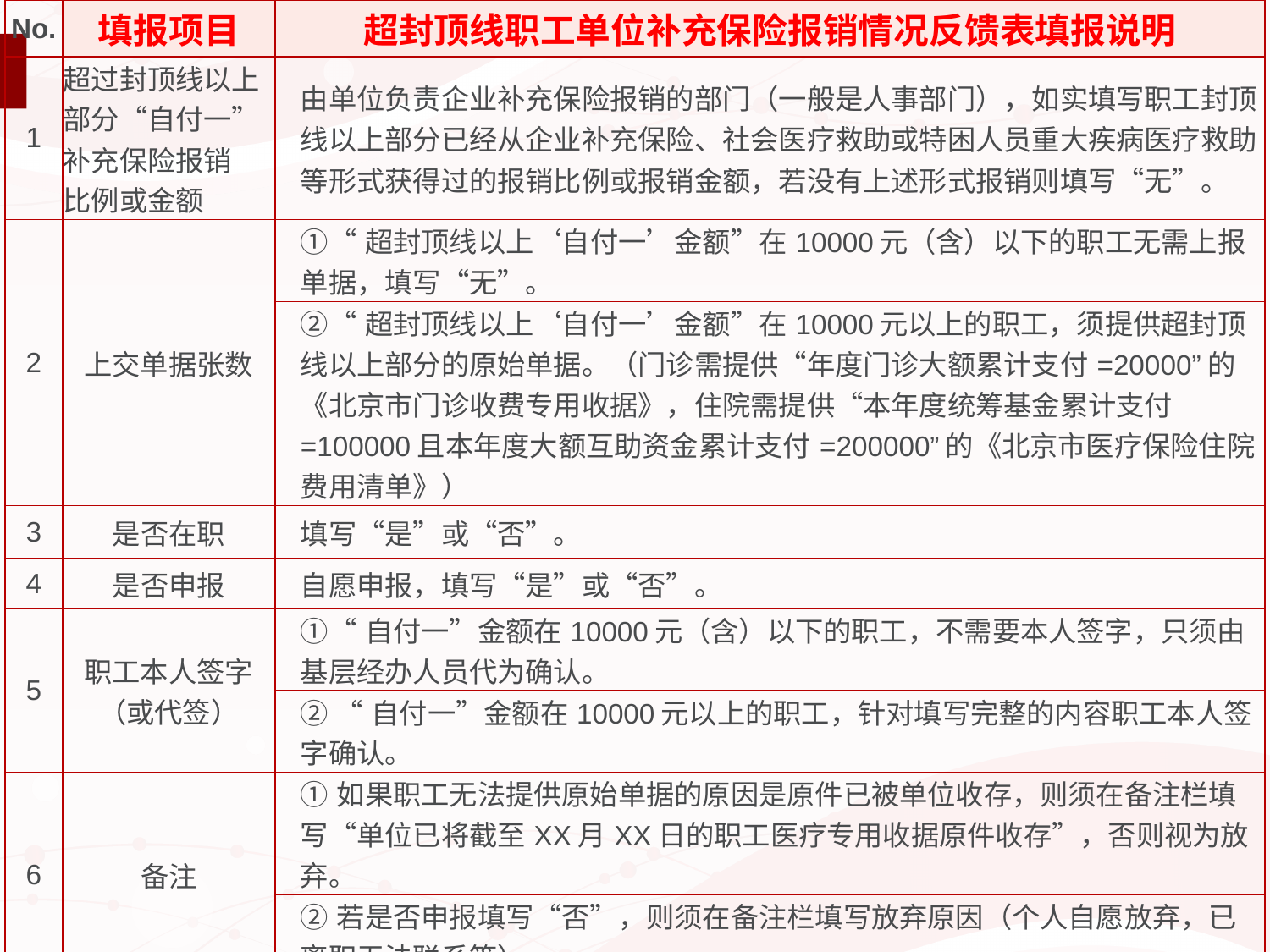

| No. | 填报项目 | 超封顶线职工单位补充保险报销情况反馈表填报说明 |
| --- | --- | --- |
| 1 | 超过封顶线以上部分“自付一”补充保险报销 比例或金额 | 由单位负责企业补充保险报销的部门（一般是人事部门），如实填写职工封顶线以上部分已经从企业补充保险、社会医疗救助或特困人员重大疾病医疗救助等形式获得过的报销比例或报销金额，若没有上述形式报销则填写“无”。 |
| 2 | 上交单据张数 | ①“超封顶线以上‘自付一’金额”在10000元（含）以下的职工无需上报单据，填写“无”。 |
|  |  | ②“超封顶线以上‘自付一’金额”在10000元以上的职工，须提供超封顶线以上部分的原始单据。（门诊需提供“年度门诊大额累计支付=20000”的《北京市门诊收费专用收据》，住院需提供“本年度统筹基金累计支付=100000且本年度大额互助资金累计支付=200000”的《北京市医疗保险住院费用清单》） |
| 3 | 是否在职 | 填写“是”或“否”。 |
| 4 | 是否申报 | 自愿申报，填写“是”或“否”。 |
| 5 | 职工本人签字（或代签） | ①“自付一”金额在10000元（含）以下的职工，不需要本人签字，只须由基层经办人员代为确认。 |
|  |  | ② “自付一”金额在10000元以上的职工，针对填写完整的内容职工本人签字确认。 |
| 6 | 备注 | ①如果职工无法提供原始单据的原因是原件已被单位收存，则须在备注栏填写“单位已将截至XX月XX日的职工医疗专用收据原件收存”，否则视为放弃。 |
|  |  | ②若是否申报填写“否”，则须在备注栏填写放弃原因（个人自愿放弃，已离职无法联系等）。 |
| 7 | 签章 | 基层单位工会、人事部门、代办处或局总公司工会确认填写内容完整准确真实后，盖章签字确认，并填写联系电话以便核实。 |
| 8 | 份数 | 一式三份，办事处、代办处、基层单位各留存一份。 |